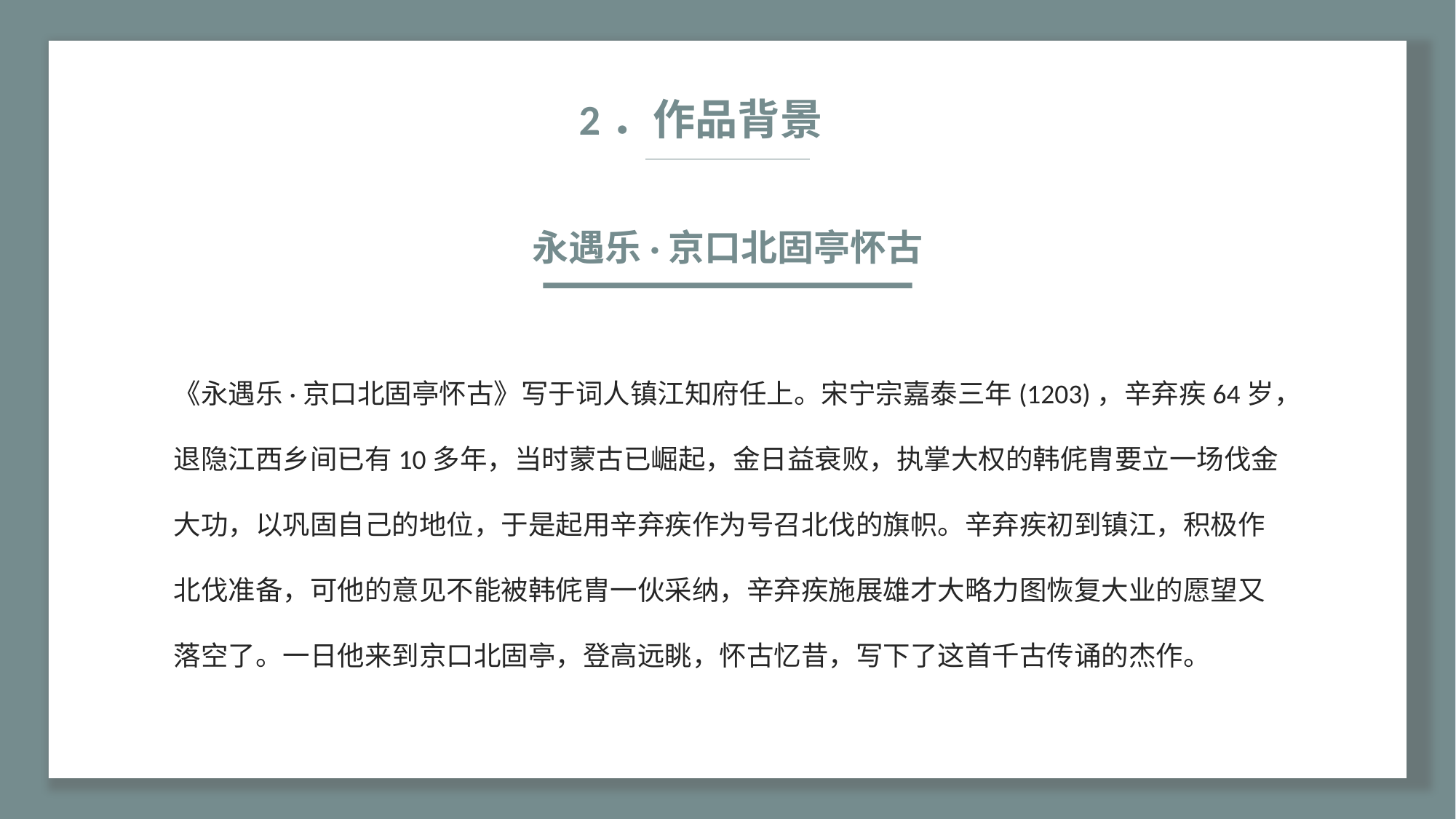

2．作品背景
永遇乐·京口北固亭怀古

《永遇乐·京口北固亭怀古》写于词人镇江知府任上。宋宁宗嘉泰三年(1203)，辛弃疾64岁，退隐江西乡间已有10多年，当时蒙古已崛起，金日益衰败，执掌大权的韩侂胄要立一场伐金大功，以巩固自己的地位，于是起用辛弃疾作为号召北伐的旗帜。辛弃疾初到镇江，积极作北伐准备，可他的意见不能被韩侂胄一伙采纳，辛弃疾施展雄才大略力图恢复大业的愿望又落空了。一日他来到京口北固亭，登高远眺，怀古忆昔，写下了这首千古传诵的杰作。